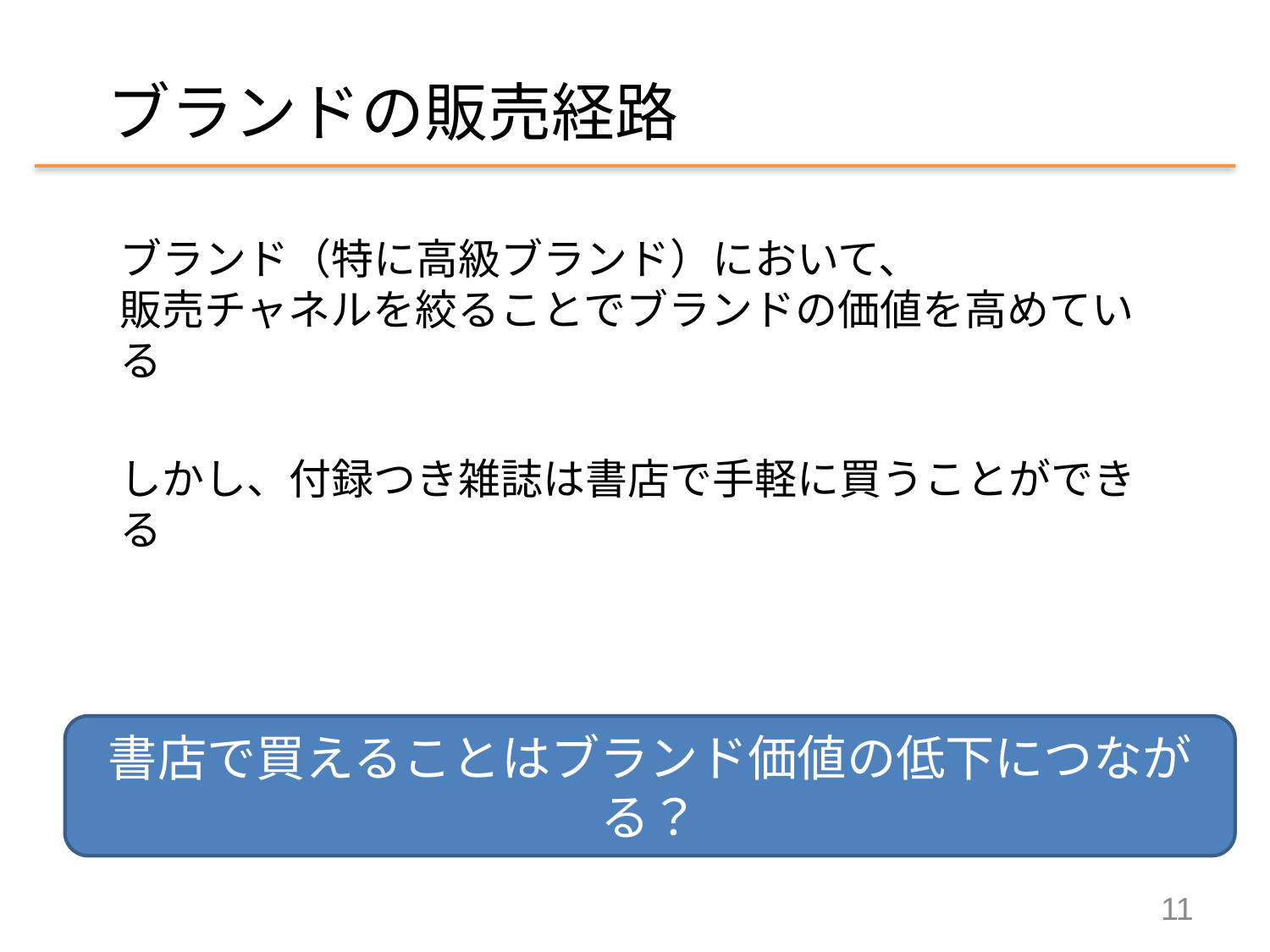

ブランドの販売経路
ブランド（特に高級ブランド）において、
販売チャネルを絞ることでブランドの価値を高めている
しかし、付録つき雑誌は書店で手軽に買うことができる
書店で買えることはブランド価値の低下につながる？
11